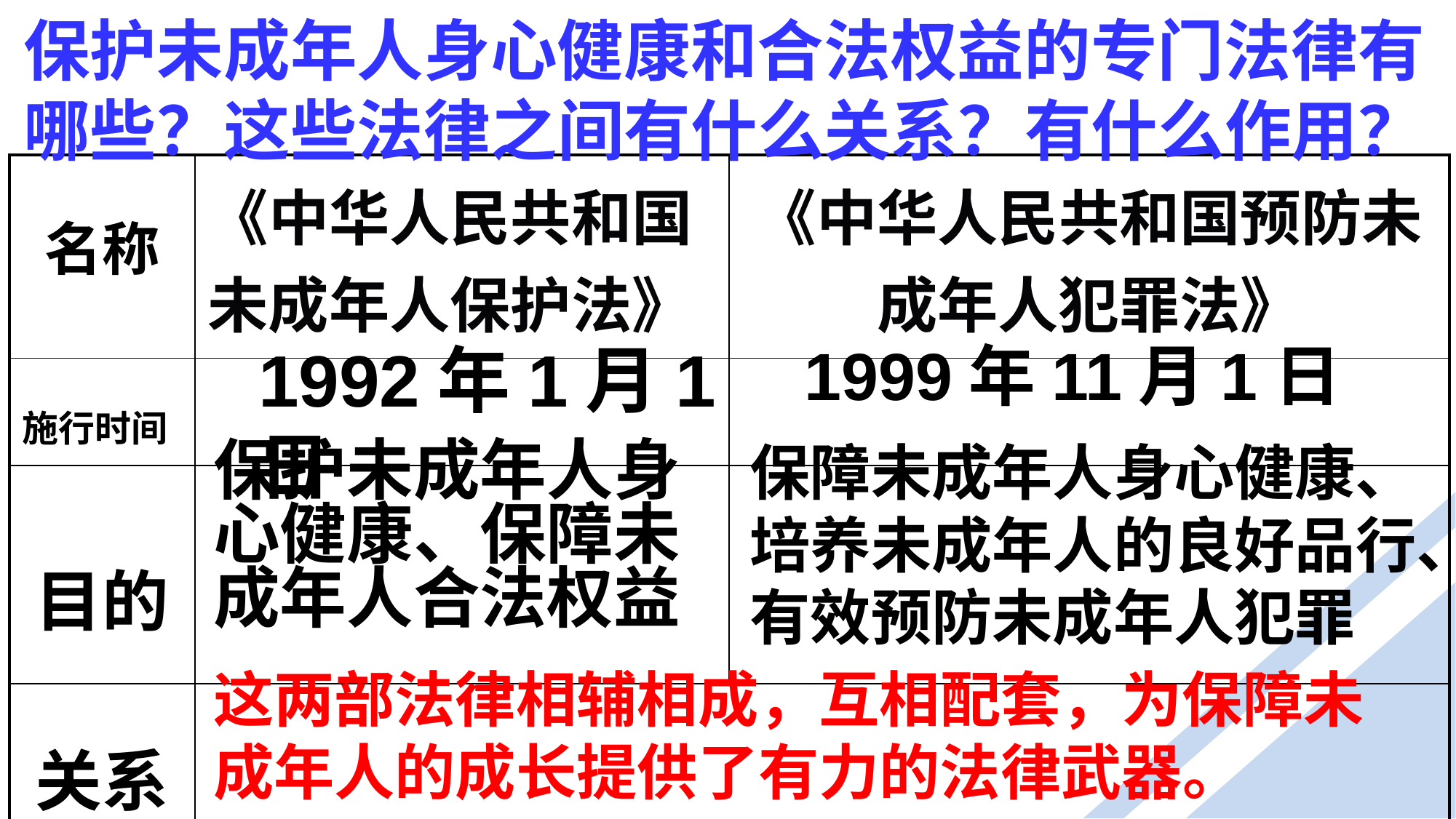

保护未成年人身心健康和合法权益的专门法律有哪些？这些法律之间有什么关系？有什么作用？
| 名称 | 《中华人民共和国未成年人保护法》 | 《中华人民共和国预防未成年人犯罪法》 |
| --- | --- | --- |
| 施行时间 |  |  |
| 目的 |  |  |
| 关系 |  |  |
1992年1月1日
1999年11月1日
保障未成年人身心健康、培养未成年人的良好品行、有效预防未成年人犯罪
保护未成年人身心健康、保障未成年人合法权益

这两部法律相辅相成，互相配套，为保障未成年人的成长提供了有力的法律武器。